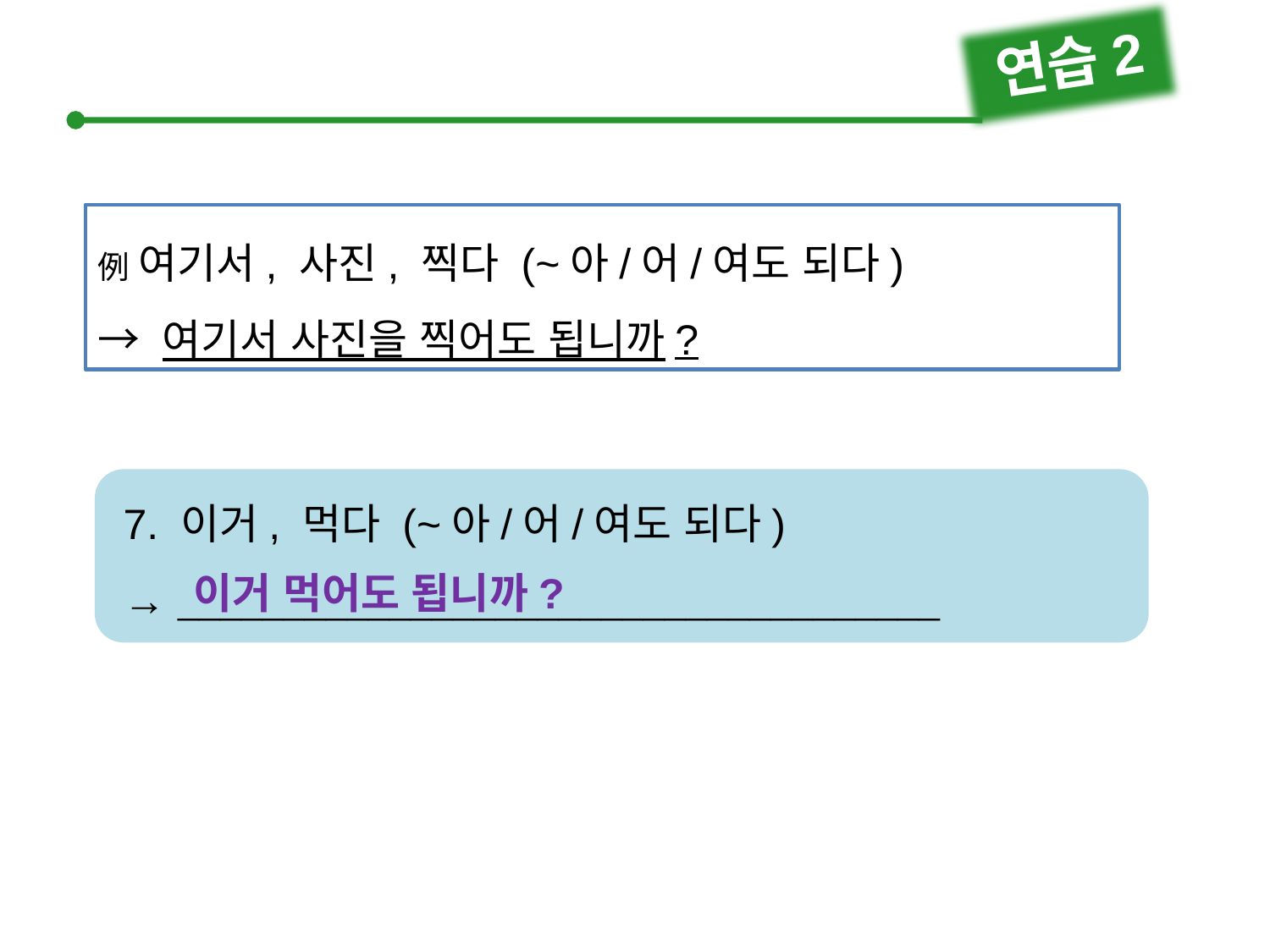

연습2
例 여기서, 사진, 찍다 (~아/어/여도 되다)
→ 여기서 사진을 찍어도 됩니까?
7. 이거, 먹다 (~아/어/여도 되다)
→ ____________________________________

이거 먹어도 됩니까?